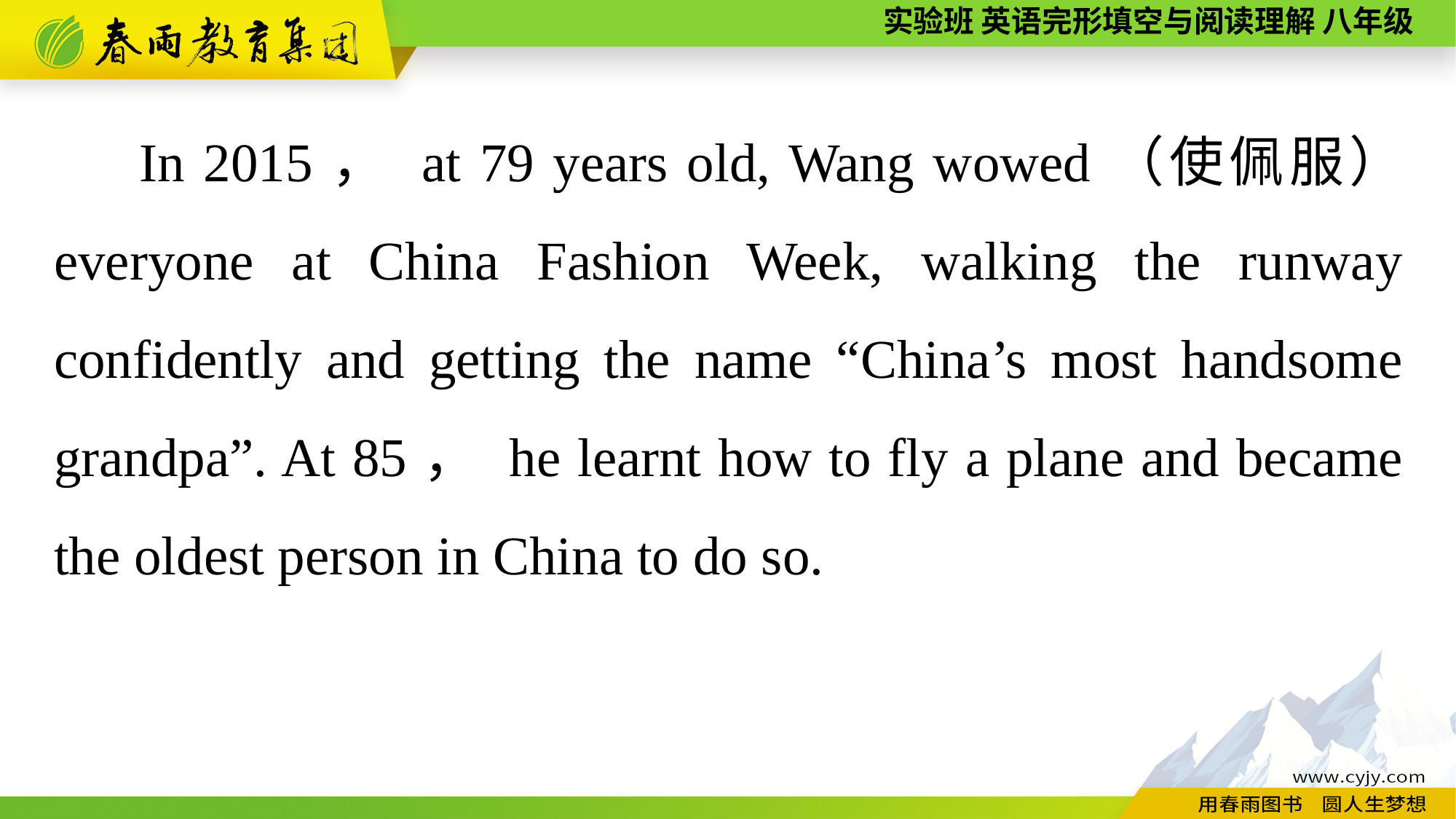

In 2015， at 79 years old, Wang wowed（使佩服） everyone at China Fashion Week, walking the runway confidently and getting the name “China’s most handsome grandpa”. At 85， he learnt how to fly a plane and became the oldest person in China to do so.